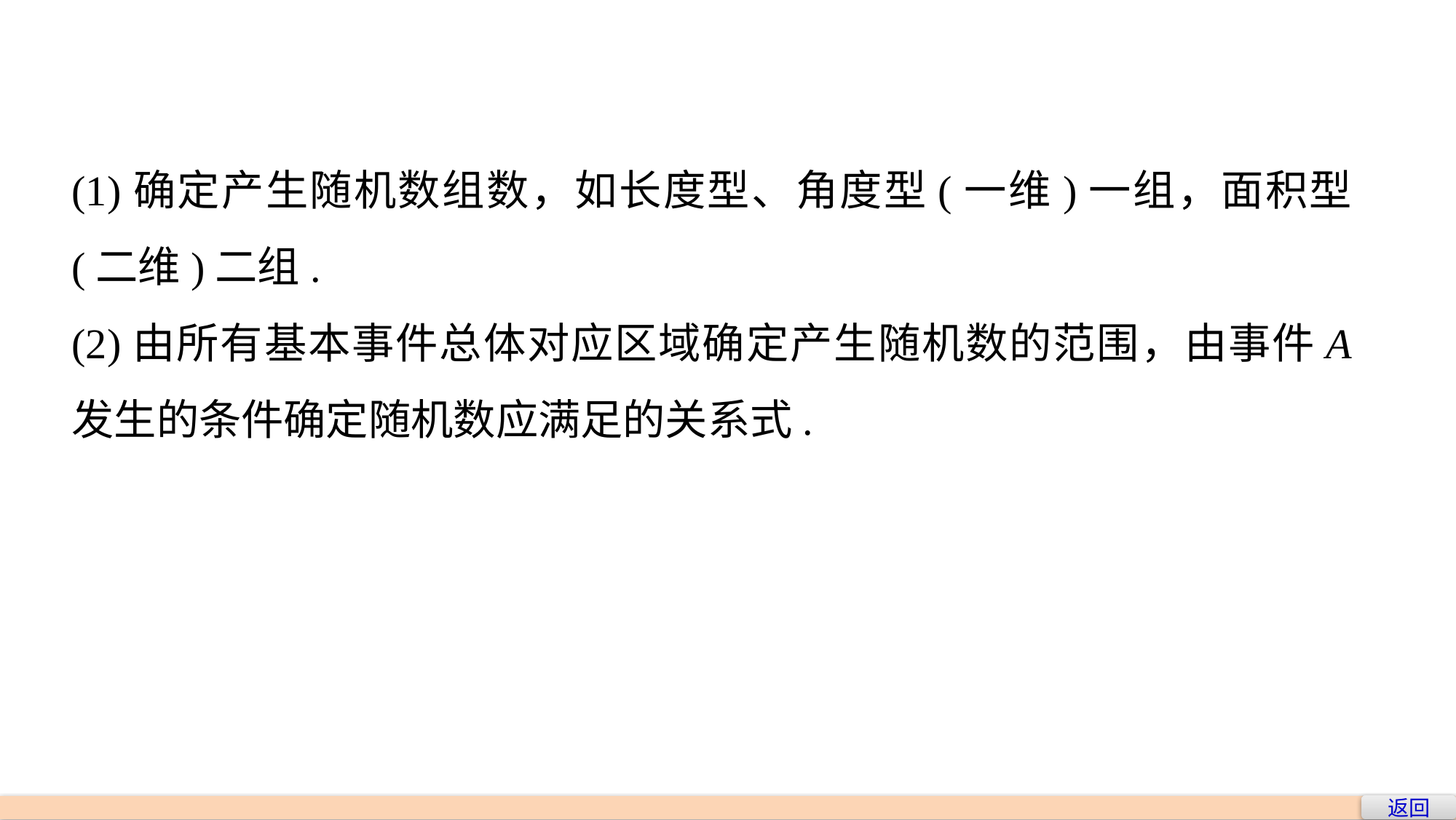

(1)确定产生随机数组数，如长度型、角度型(一维)一组，面积型(二维)二组.
(2)由所有基本事件总体对应区域确定产生随机数的范围，由事件A发生的条件确定随机数应满足的关系式.
返回